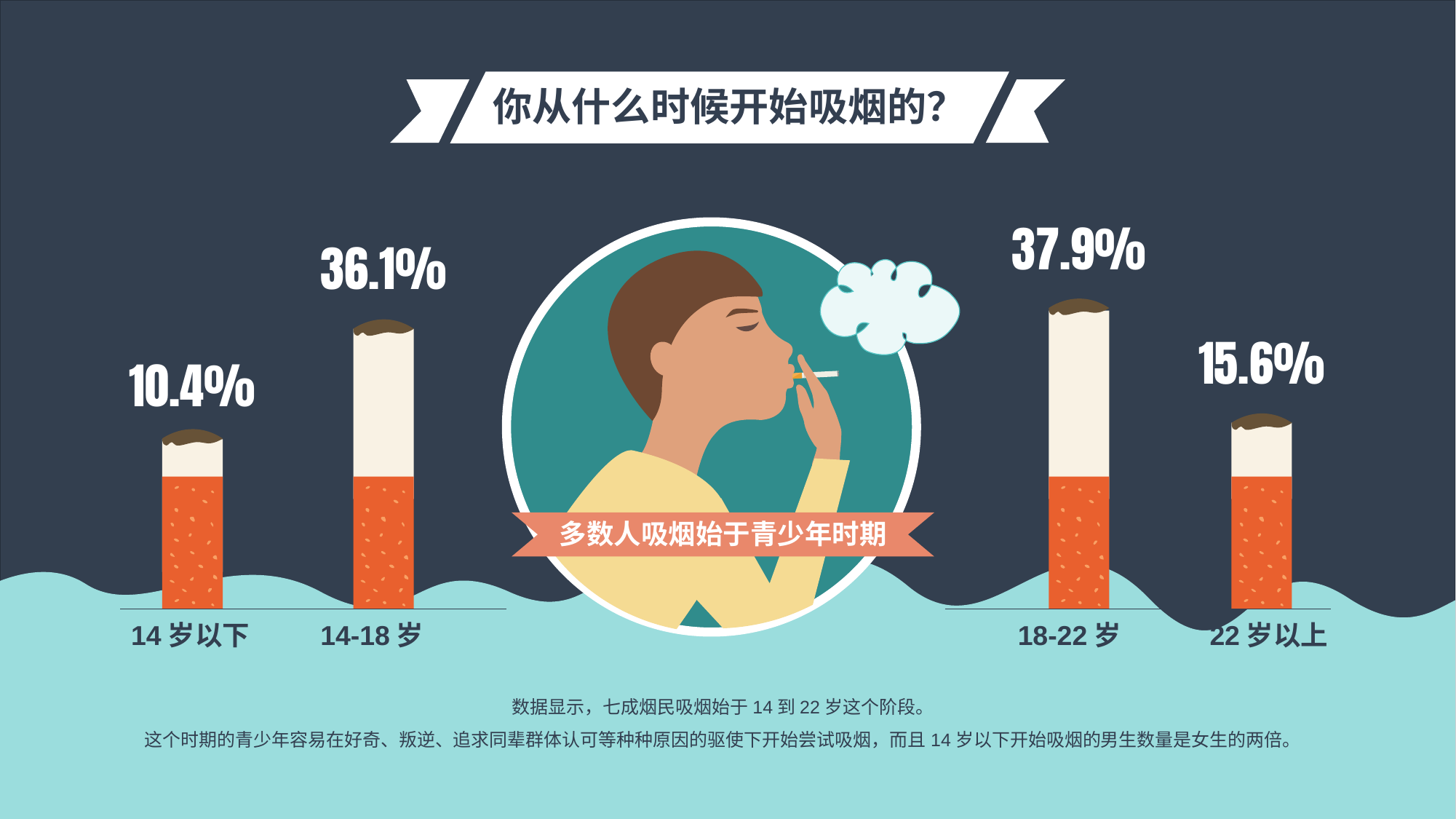

你从什么时候开始吸烟的？
37.9%

15.6%

18-22岁
22岁以上

36.1%

10.4%

14岁以下
14-18岁

多数人吸烟始于青少年时期
数据显示，七成烟民吸烟始于14到22岁这个阶段。
这个时期的青少年容易在好奇、叛逆、追求同辈群体认可等种种原因的驱使下开始尝试吸烟，而且14岁以下开始吸烟的男生数量是女生的两倍。